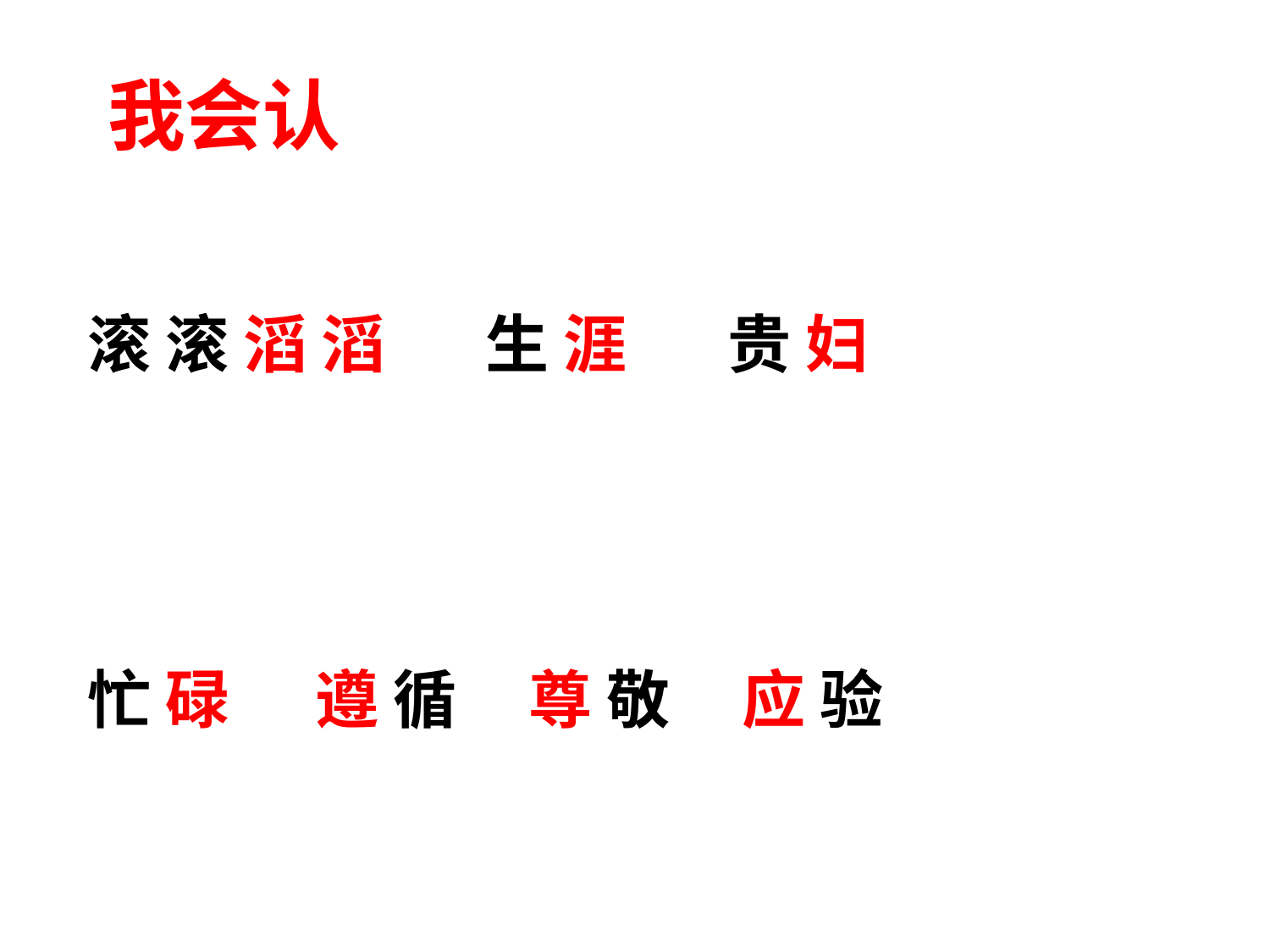

# 我会认

滚 滚 滔 滔       生 涯       贵 妇

忙 碌      遵 循     尊 敬     应 验